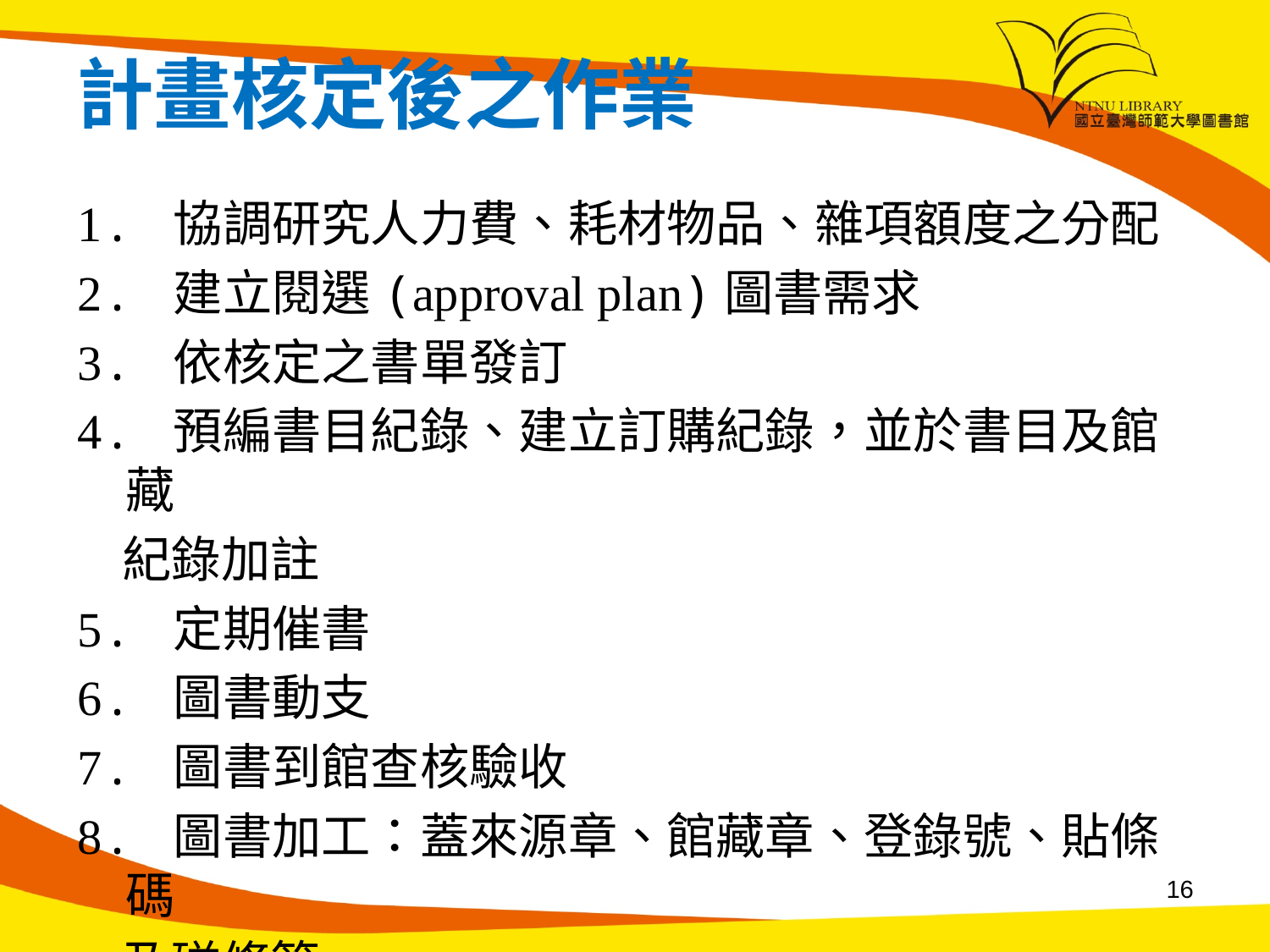

# 計畫核定後之作業
1. 協調研究人力費、耗材物品、雜項額度之分配
2. 建立閱選(approval plan)圖書需求
3. 依核定之書單發訂
4. 預編書目紀錄、建立訂購紀錄，並於書目及館藏
   紀錄加註
5. 定期催書
6. 圖書動支
7. 圖書到館查核驗收
8. 圖書加工：蓋來源章、館藏章、登錄號、貼條碼
   及磁條等

16